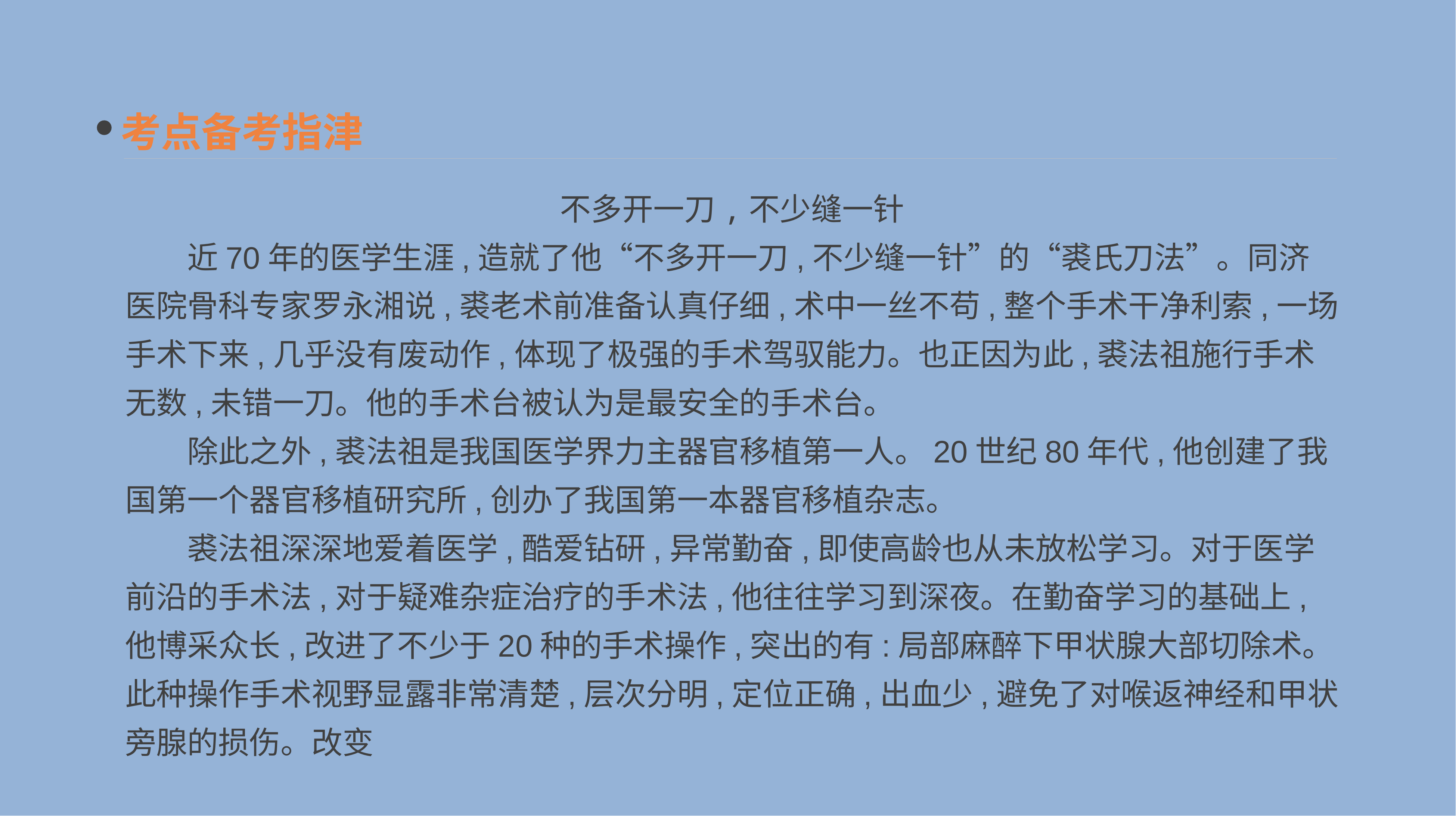

考点备考指津

不多开一刀,不少缝一针
　　近70年的医学生涯,造就了他“不多开一刀,不少缝一针”的“裘氏刀法”。同济医院骨科专家罗永湘说,裘老术前准备认真仔细,术中一丝不苟,整个手术干净利索,一场手术下来,几乎没有废动作,体现了极强的手术驾驭能力。也正因为此,裘法祖施行手术无数,未错一刀。他的手术台被认为是最安全的手术台。
　　除此之外,裘法祖是我国医学界力主器官移植第一人。20世纪80年代,他创建了我国第一个器官移植研究所,创办了我国第一本器官移植杂志。
　　裘法祖深深地爱着医学,酷爱钻研,异常勤奋,即使高龄也从未放松学习。对于医学前沿的手术法,对于疑难杂症治疗的手术法,他往往学习到深夜。在勤奋学习的基础上,他博采众长,改进了不少于20种的手术操作,突出的有:局部麻醉下甲状腺大部切除术。此种操作手术视野显露非常清楚,层次分明,定位正确,出血少,避免了对喉返神经和甲状旁腺的损伤。改变